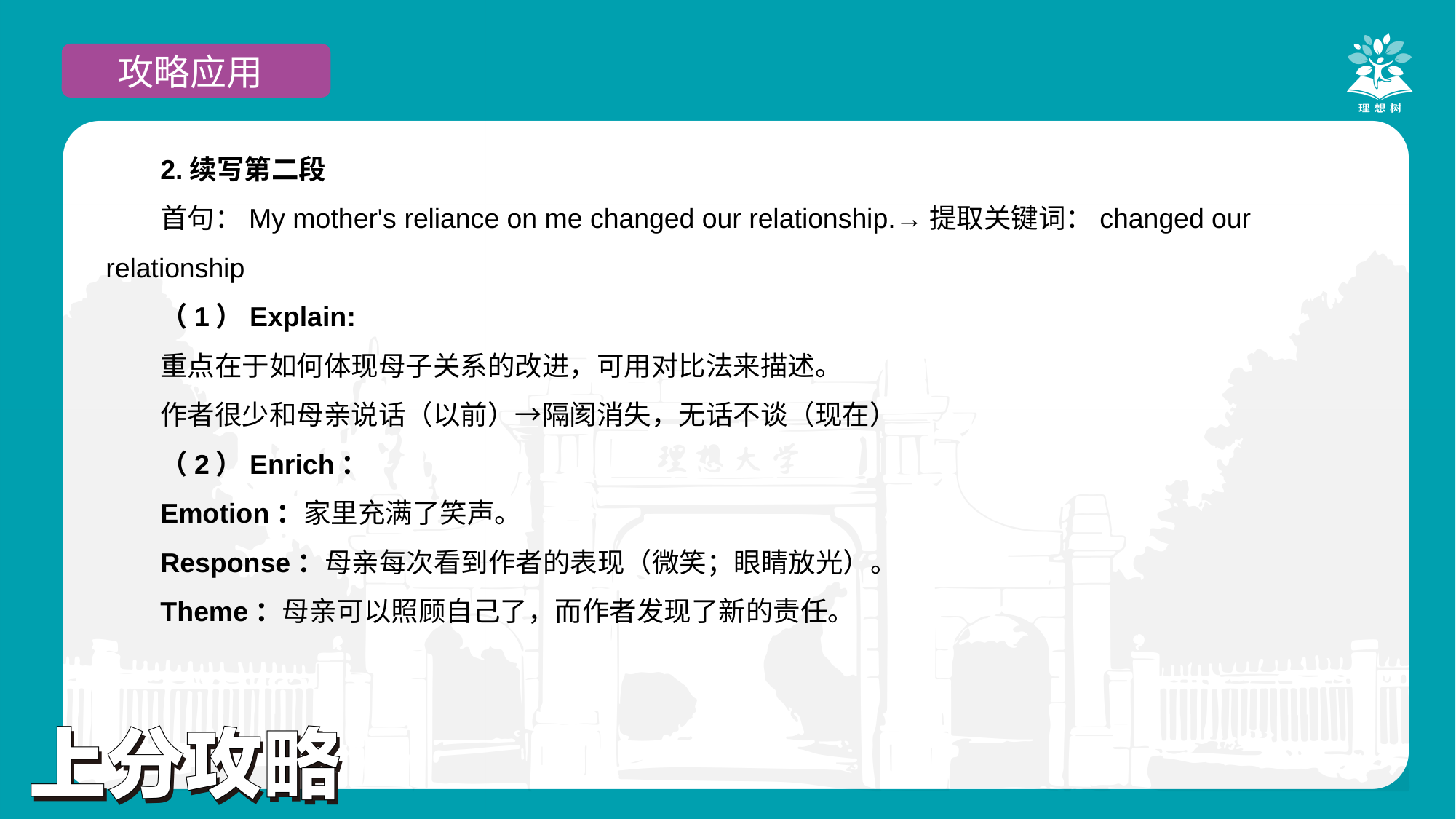

攻略应用
2.续写第二段
首句：My mother's reliance on me changed our relationship.→提取关键词：changed our relationship
（1）Explain:
重点在于如何体现母子关系的改进，可用对比法来描述。
作者很少和母亲说话（以前）→隔阂消失，无话不谈（现在）
（2）Enrich：
Emotion：家里充满了笑声。
Response：母亲每次看到作者的表现（微笑；眼睛放光）。
Theme：母亲可以照顾自己了，而作者发现了新的责任。